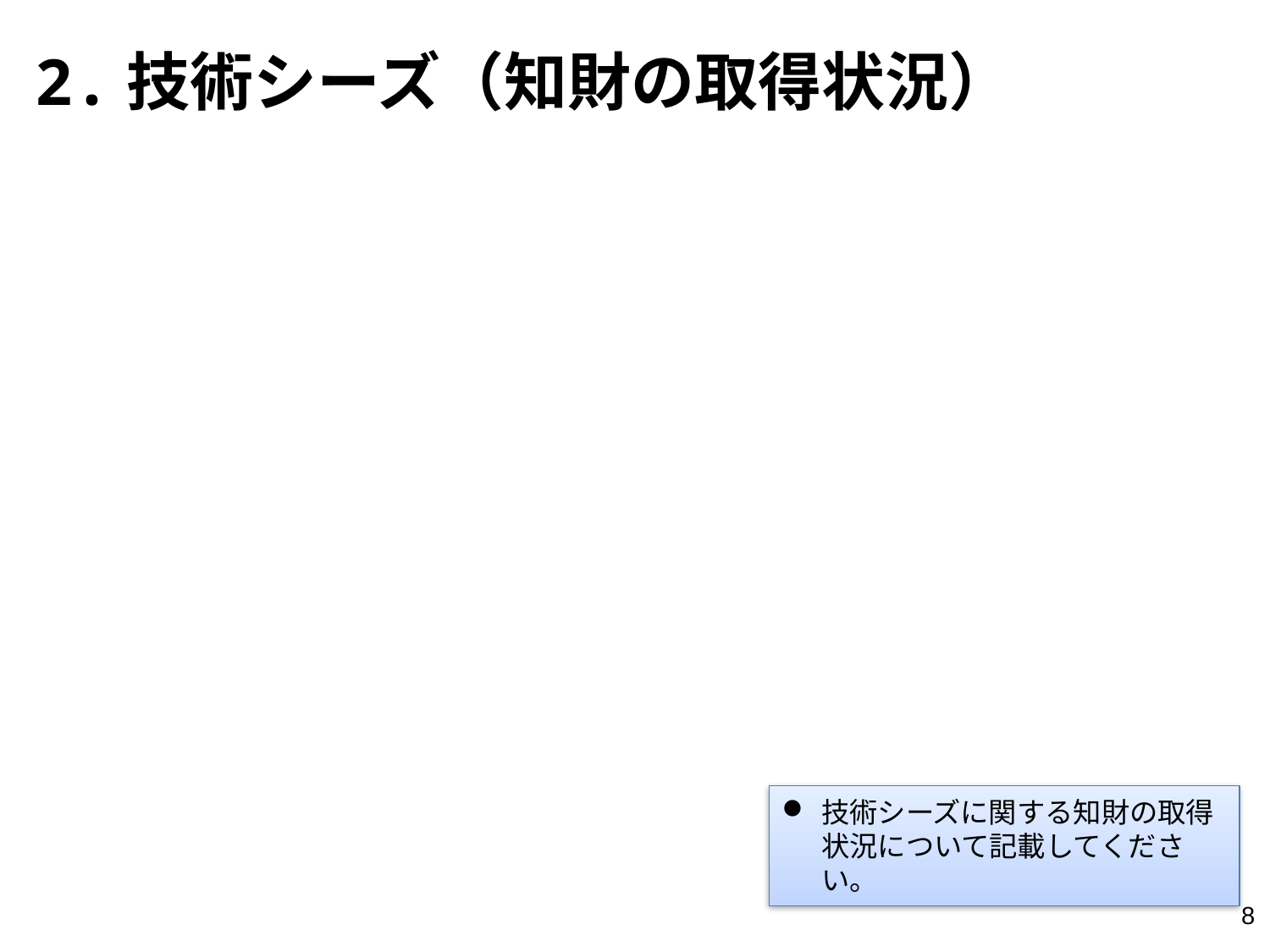

# 2.技術シーズ（知財の取得状況）
技術シーズに関する知財の取得状況について記載してください。
8